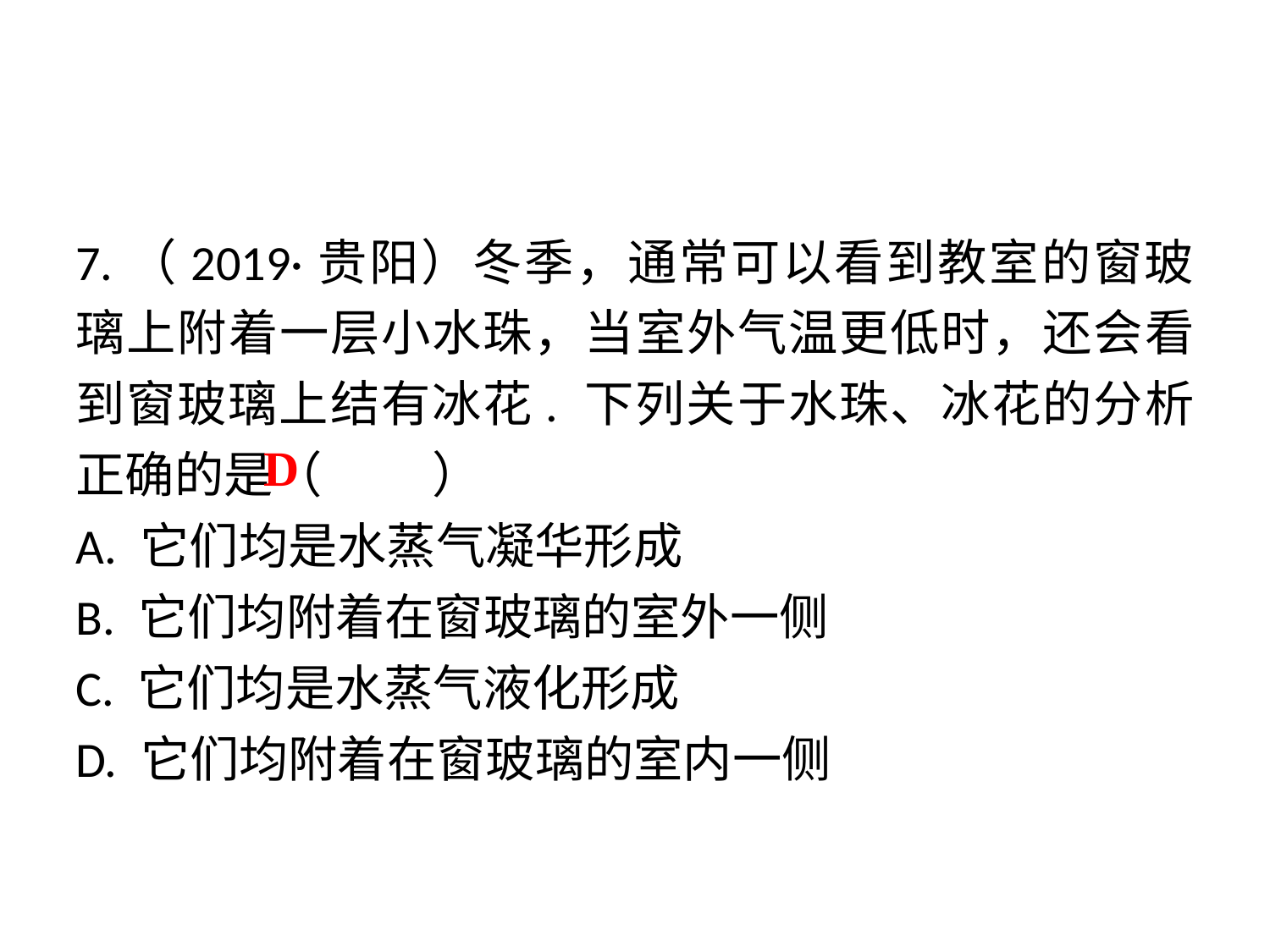

7.（2019·贵阳）冬季，通常可以看到教室的窗玻璃上附着一层小水珠，当室外气温更低时，还会看到窗玻璃上结有冰花. 下列关于水珠、冰花的分析正确的是（　 　）
A. 它们均是水蒸气凝华形成
B. 它们均附着在窗玻璃的室外一侧
C. 它们均是水蒸气液化形成
D. 它们均附着在窗玻璃的室内一侧
 D